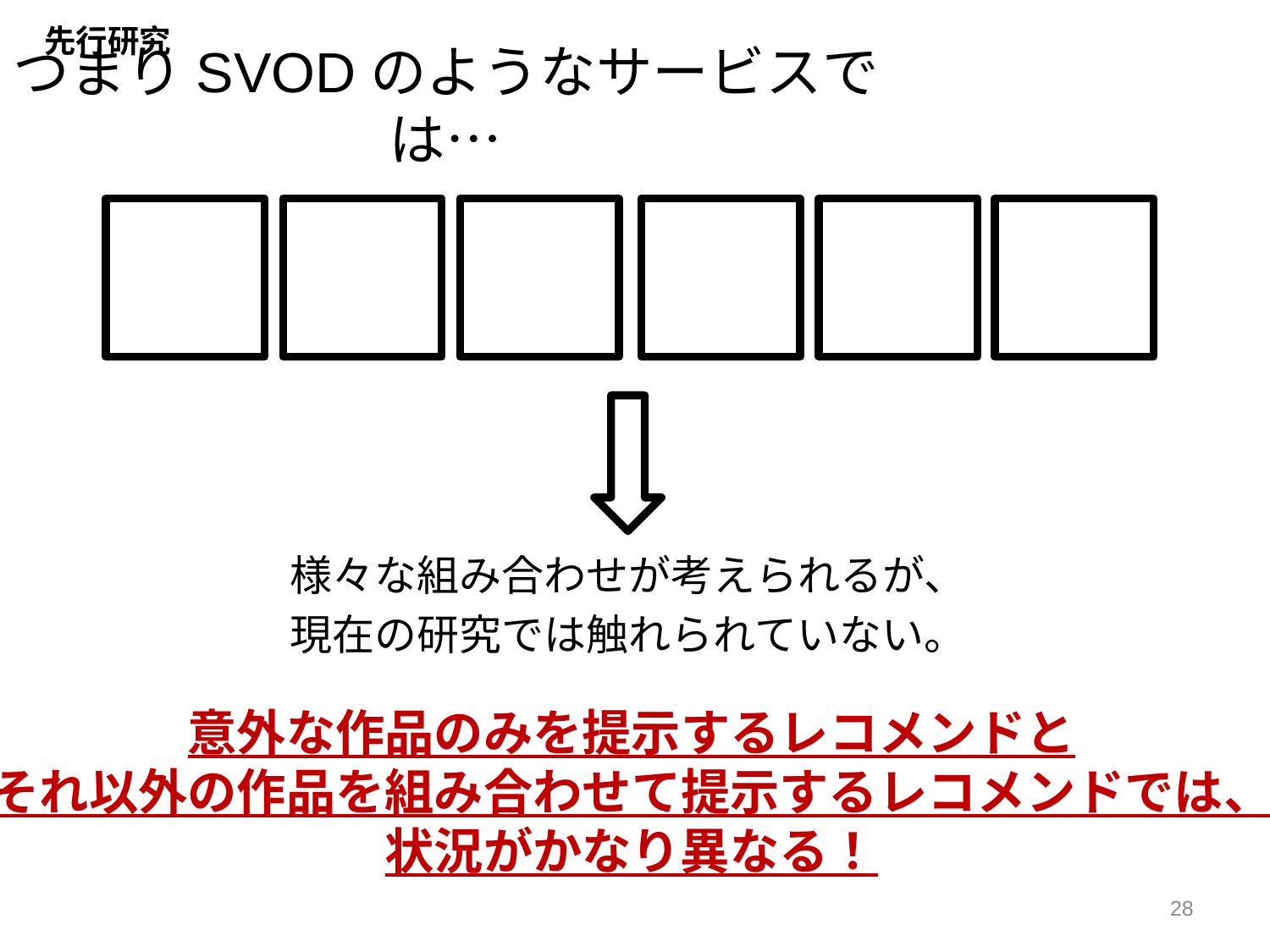

先行研究
# つまりSVODのようなサービスでは…

様々な組み合わせが考えられるが、
現在の研究では触れられていない。
意外な作品のみを提示するレコメンドと
それ以外の作品を組み合わせて提示するレコメンドでは、
状況がかなり異なる！
28